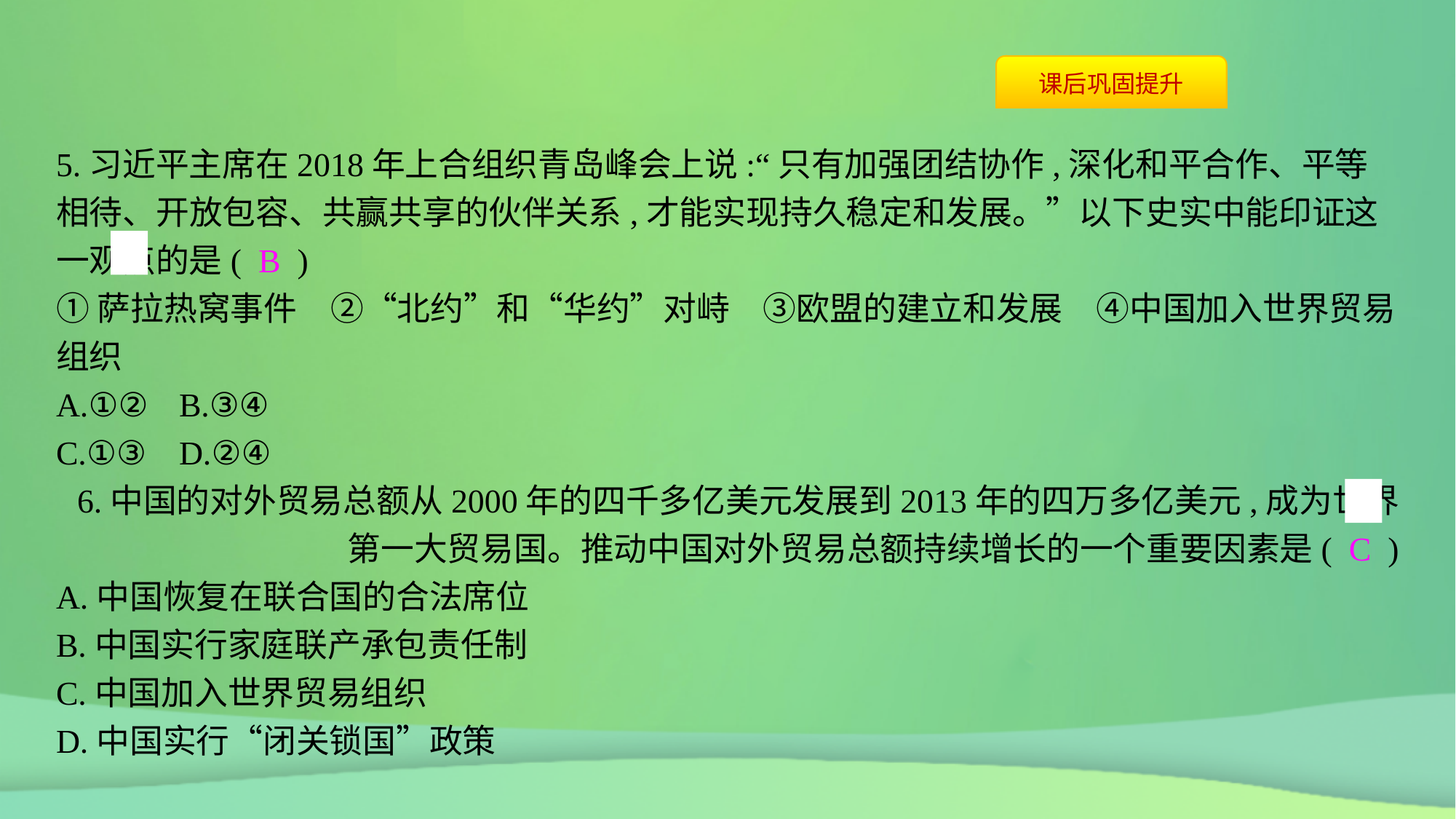

5.习近平主席在2018年上合组织青岛峰会上说:“只有加强团结协作,深化和平合作、平等相待、开放包容、共赢共享的伙伴关系,才能实现持久稳定和发展。”以下史实中能印证这一观点的是(  B  )
①萨拉热窝事件　②“北约”和“华约”对峙　③欧盟的建立和发展　④中国加入世界贸易组织
A.①②	B.③④
C.①③	D.②④
6.中国的对外贸易总额从2000年的四千多亿美元发展到2013年的四万多亿美元,成为世界第一大贸易国。推动中国对外贸易总额持续增长的一个重要因素是(  C  )
A.中国恢复在联合国的合法席位
B.中国实行家庭联产承包责任制
C.中国加入世界贸易组织
D.中国实行“闭关锁国”政策